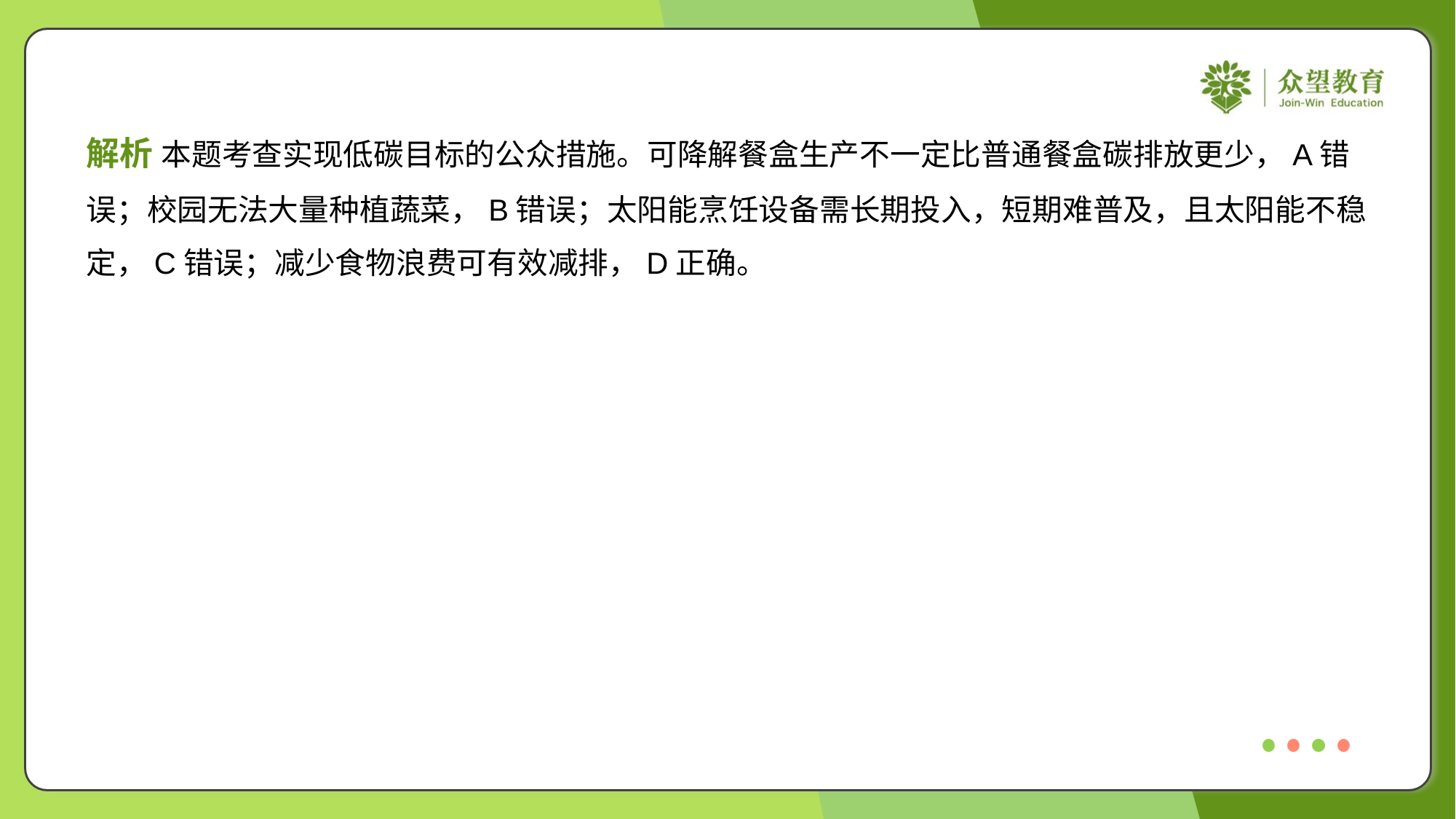

解析 本题考查实现低碳目标的公众措施。可降解餐盒生产不一定比普通餐盒碳排放更少，A错
误；校园无法大量种植蔬菜，B错误；太阳能烹饪设备需长期投入，短期难普及，且太阳能不稳
定，C错误；减少食物浪费可有效减排，D正确。